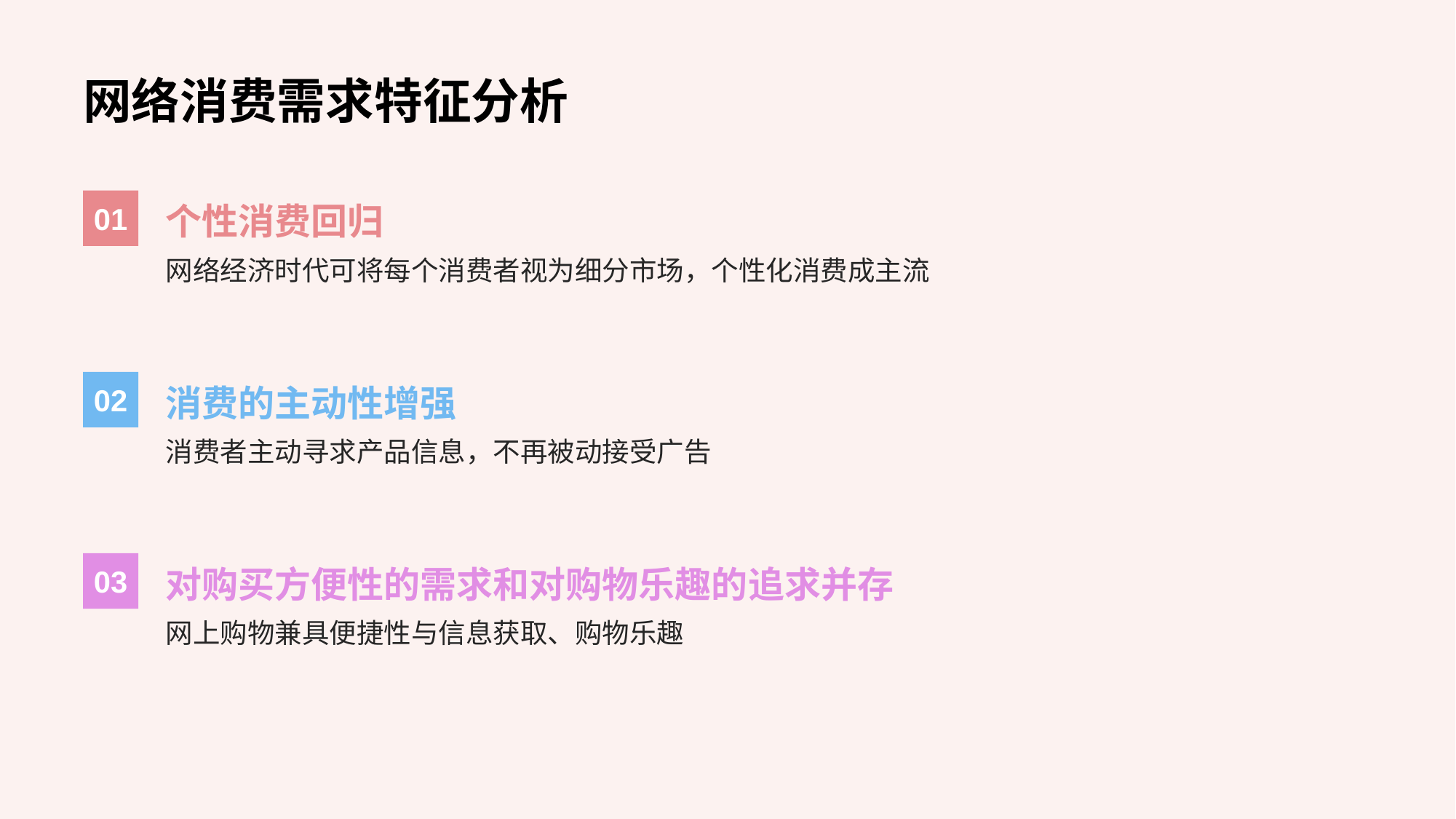

网络消费需求特征分析
01
个性消费回归
网络经济时代可将每个消费者视为细分市场，个性化消费成主流
02
消费的主动性增强
消费者主动寻求产品信息，不再被动接受广告
03
对购买方便性的需求和对购物乐趣的追求并存
网上购物兼具便捷性与信息获取、购物乐趣